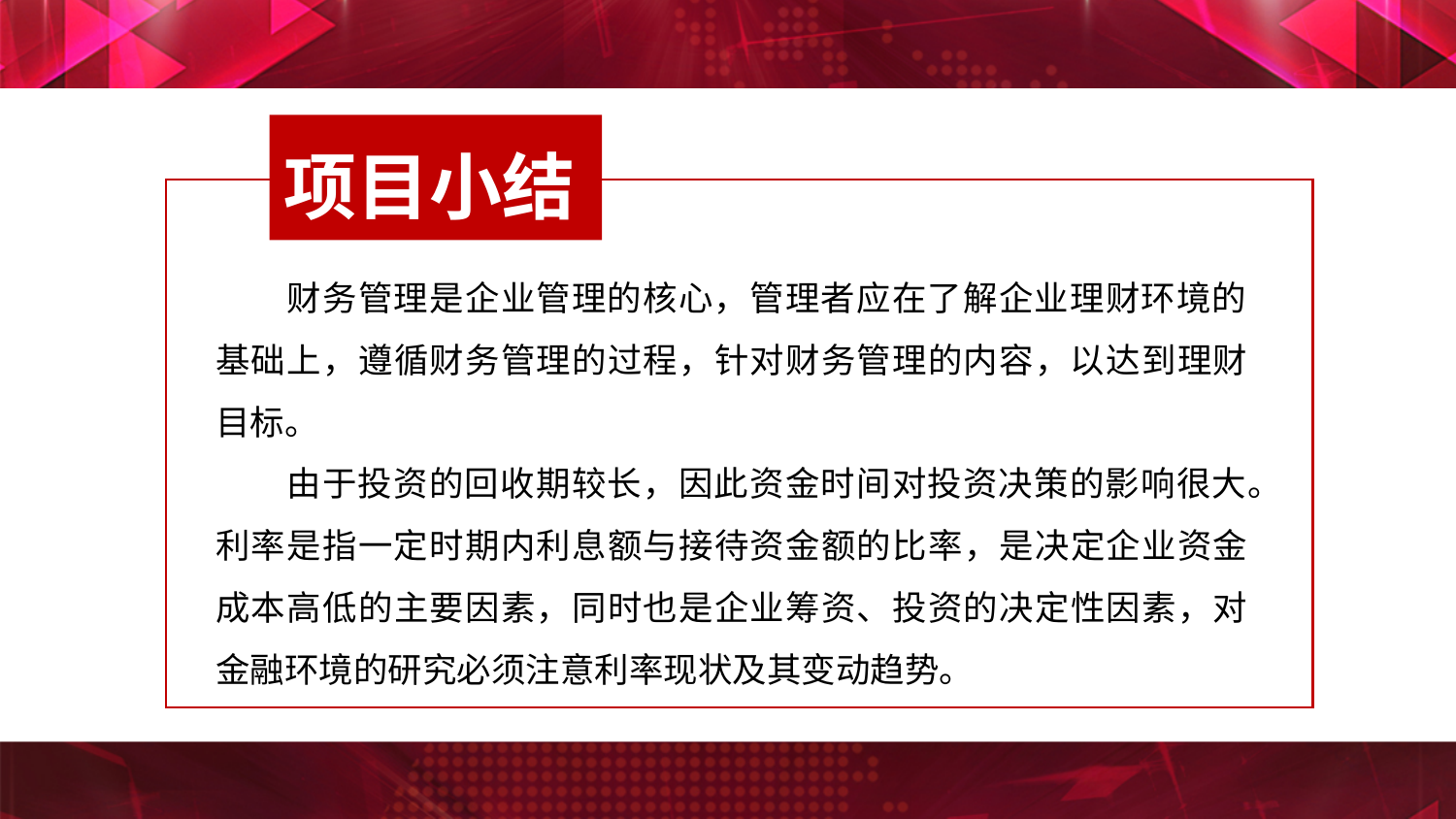

项目小结

　　财务管理是企业管理的核心，管理者应在了解企业理财环境的基础上，遵循财务管理的过程，针对财务管理的内容，以达到理财目标。
　　由于投资的回收期较长，因此资金时间对投资决策的影响很大。利率是指一定时期内利息额与接待资金额的比率，是决定企业资金成本高低的主要因素，同时也是企业筹资、投资的决定性因素，对金融环境的研究必须注意利率现状及其变动趋势。